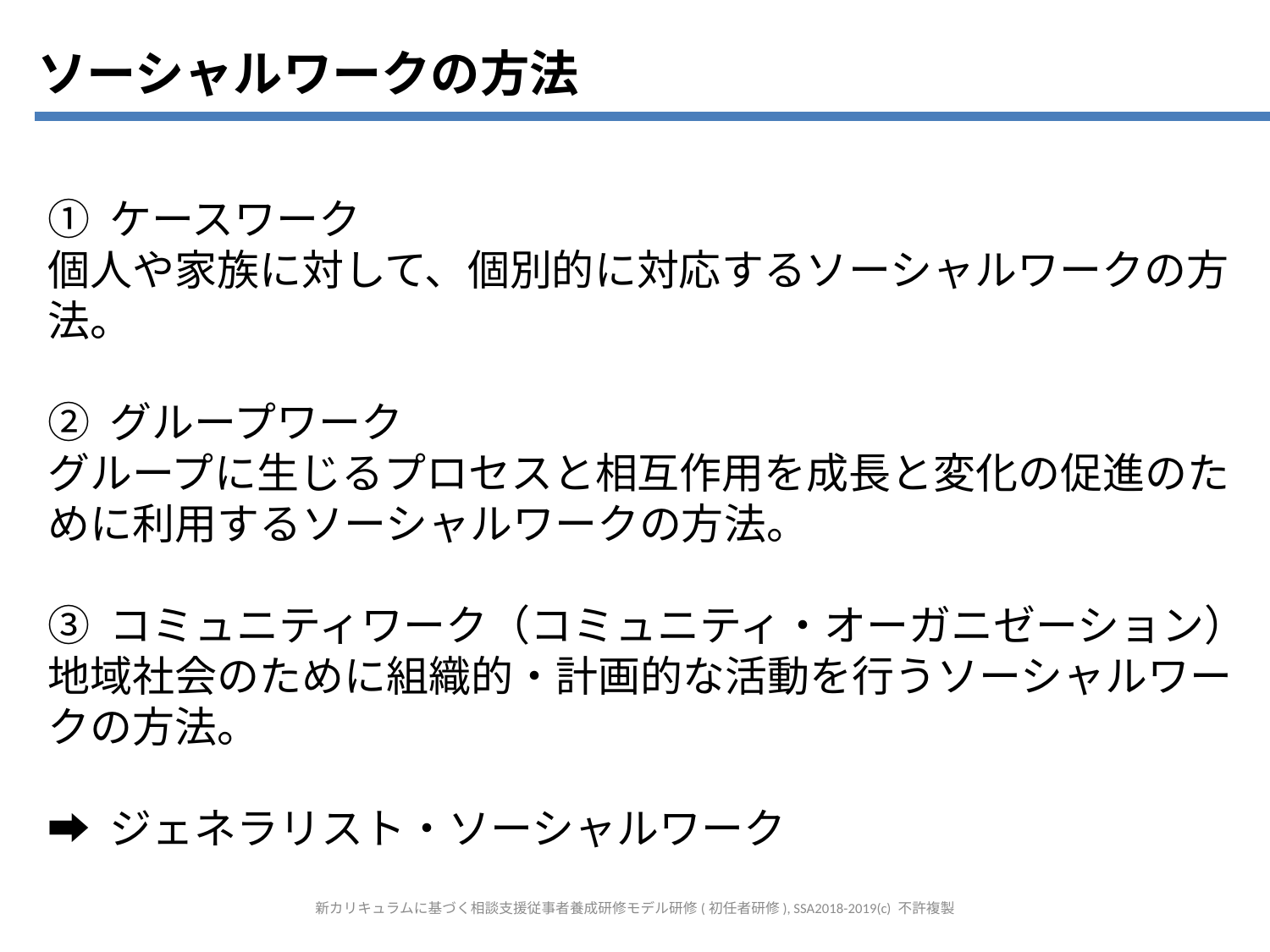

ソーシャルワークの方法
① ケースワーク
個人や家族に対して、個別的に対応するソーシャルワークの方法。

② グループワーク
グループに生じるプロセスと相互作用を成長と変化の促進のために利用するソーシャルワークの方法。

③ コミュニティワーク（コミュニティ・オーガニゼーション）
地域社会のために組織的・計画的な活動を行うソーシャルワークの方法。

➡ ジェネラリスト・ソーシャルワーク
新カリキュラムに基づく相談支援従事者養成研修モデル研修(初任者研修), SSA2018-2019(c) 不許複製